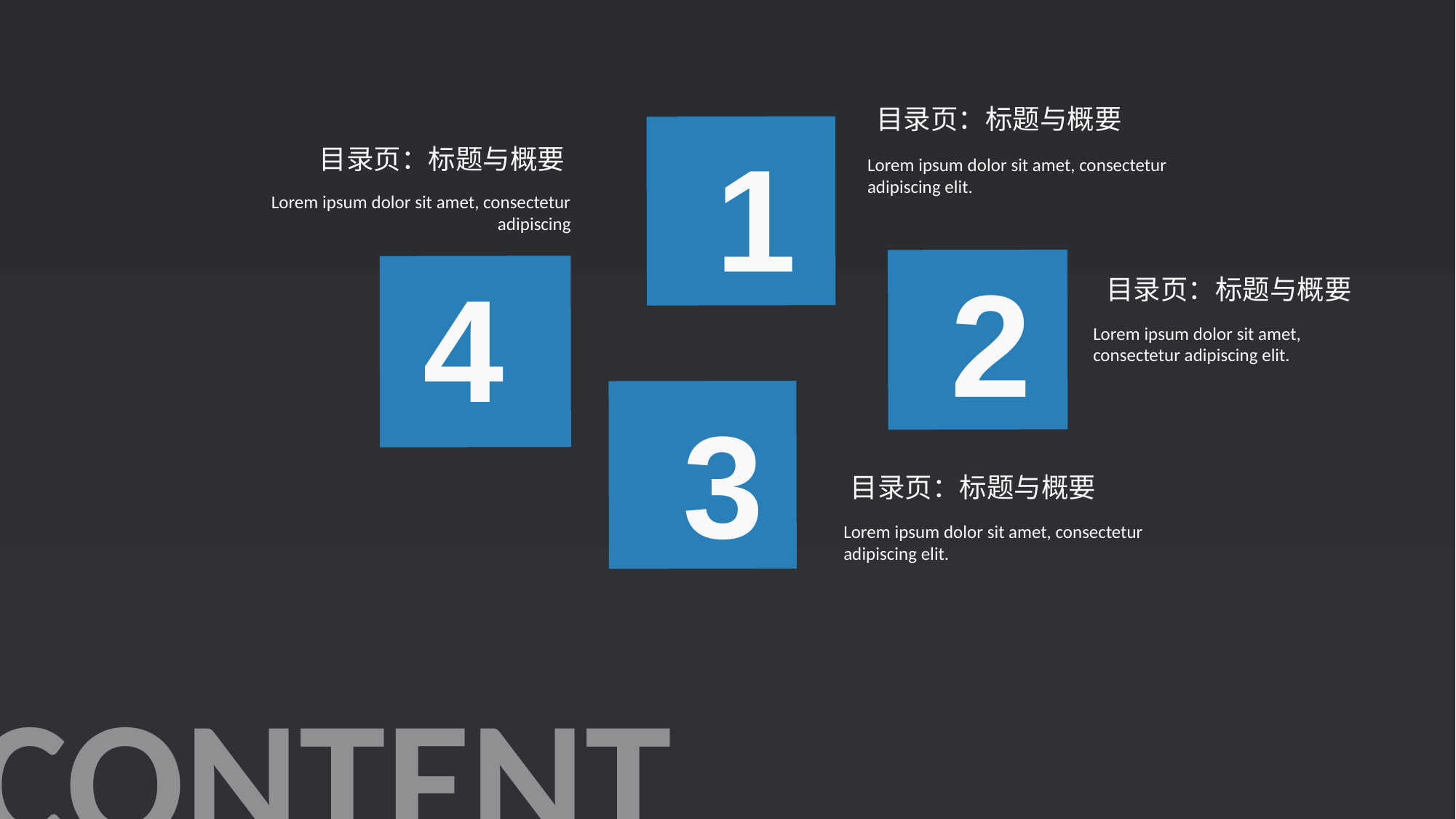

1
目录页：标题与概要
目录页：标题与概要
Lorem ipsum dolor sit amet, consectetur adipiscing elit.
Lorem ipsum dolor sit amet, consectetur adipiscing

2

4
CONTENT
目录页：标题与概要
Lorem ipsum dolor sit amet, consectetur adipiscing elit.

3
目录页：标题与概要
Lorem ipsum dolor sit amet, consectetur adipiscing elit.